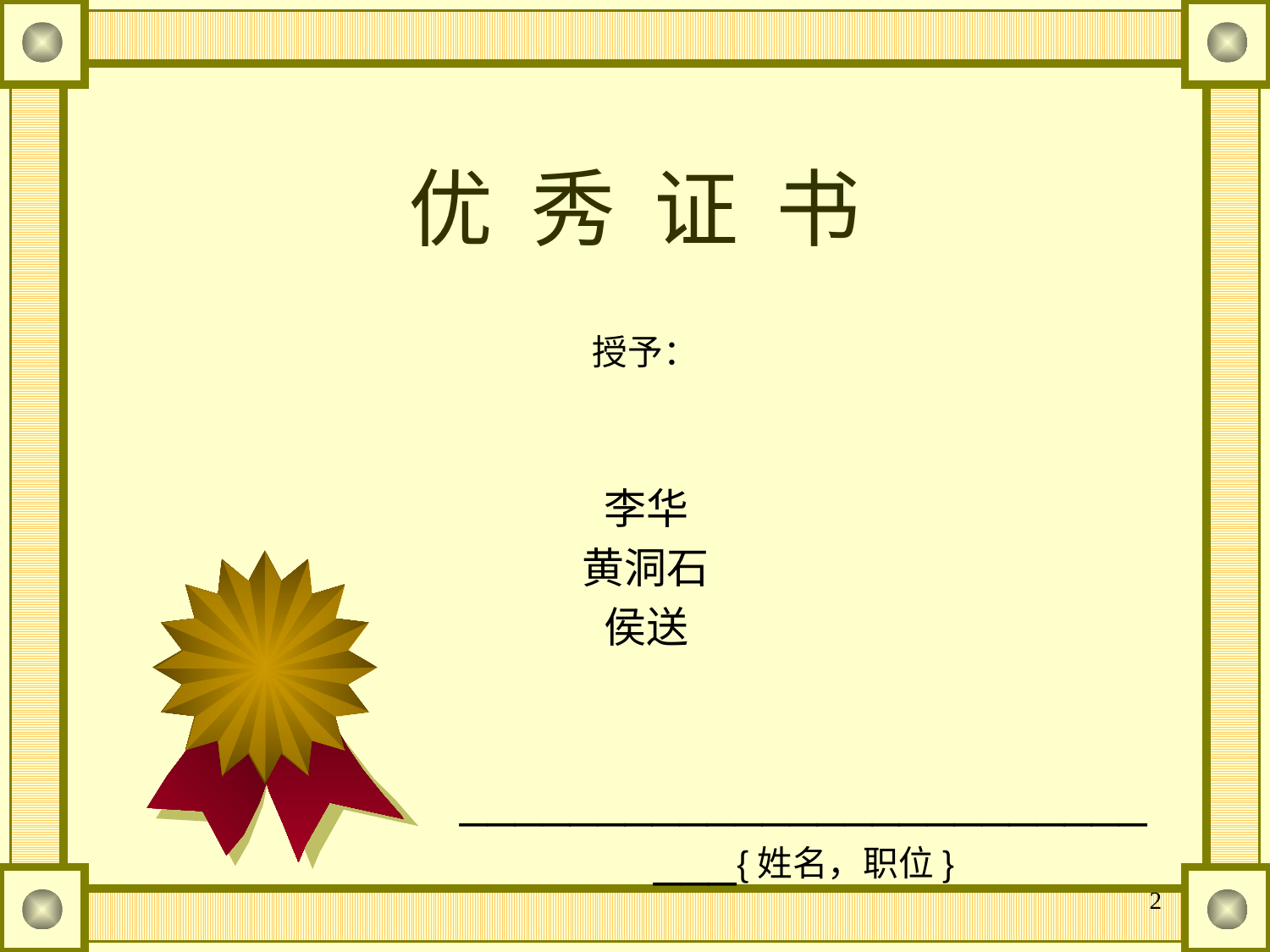

# 优  秀  证  书
授予：

李华
黄洞石
侯送

____________________________{姓名，职位}
2